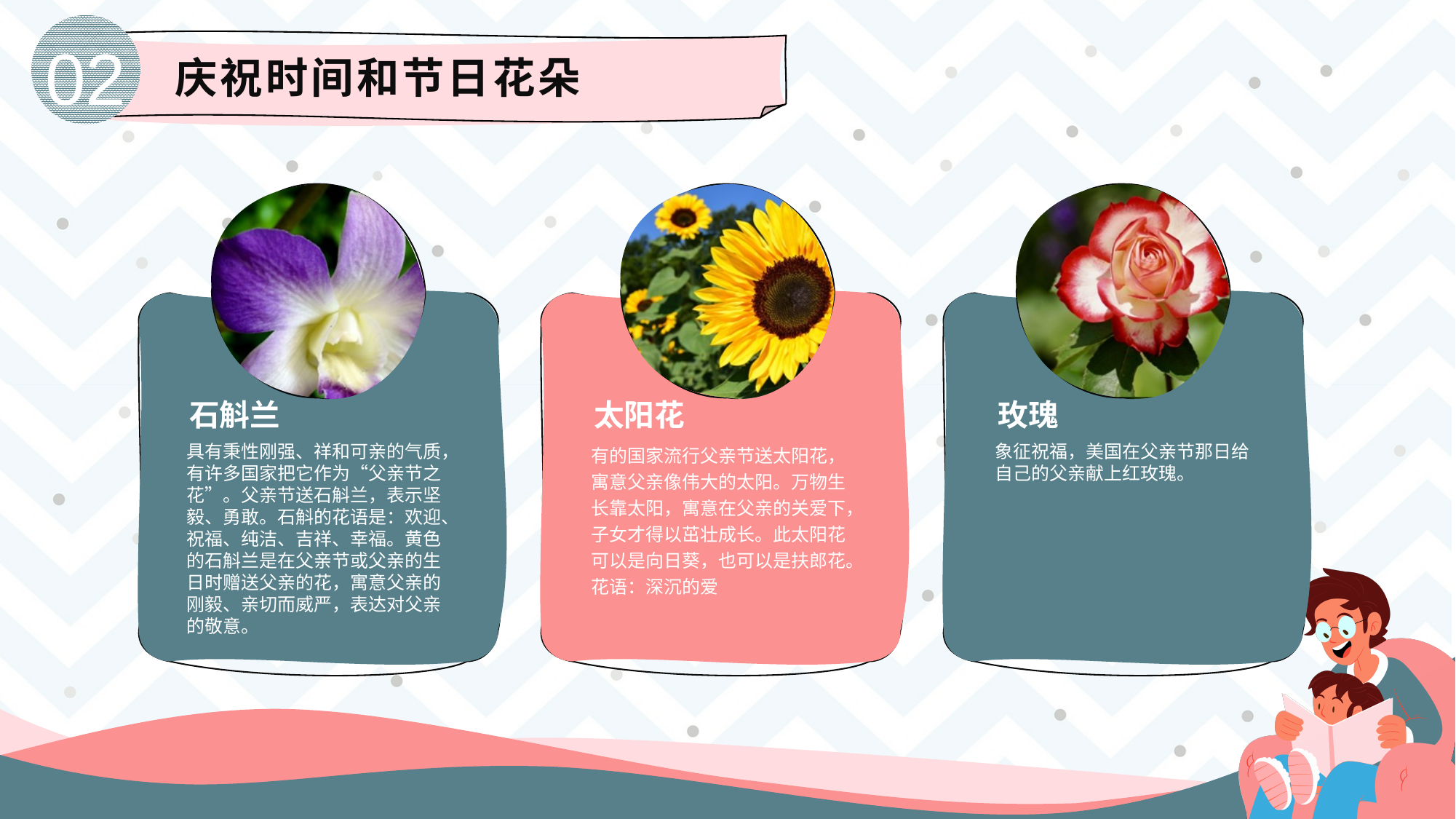

02

庆祝时间和节日花朵

石斛兰
太阳花
玫瑰
具有秉性刚强、祥和可亲的气质，有许多国家把它作为“父亲节之花”。父亲节送石斛兰，表示坚毅、勇敢。石斛的花语是：欢迎、祝福、纯洁、吉祥、幸福。黄色的石斛兰是在父亲节或父亲的生日时赠送父亲的花，寓意父亲的刚毅、亲切而威严，表达对父亲的敬意。
有的国家流行父亲节送太阳花，寓意父亲像伟大的太阳。万物生长靠太阳，寓意在父亲的关爱下，子女才得以茁壮成长。此太阳花可以是向日葵，也可以是扶郎花。花语：深沉的爱
象征祝福，美国在父亲节那日给自己的父亲献上红玫瑰。